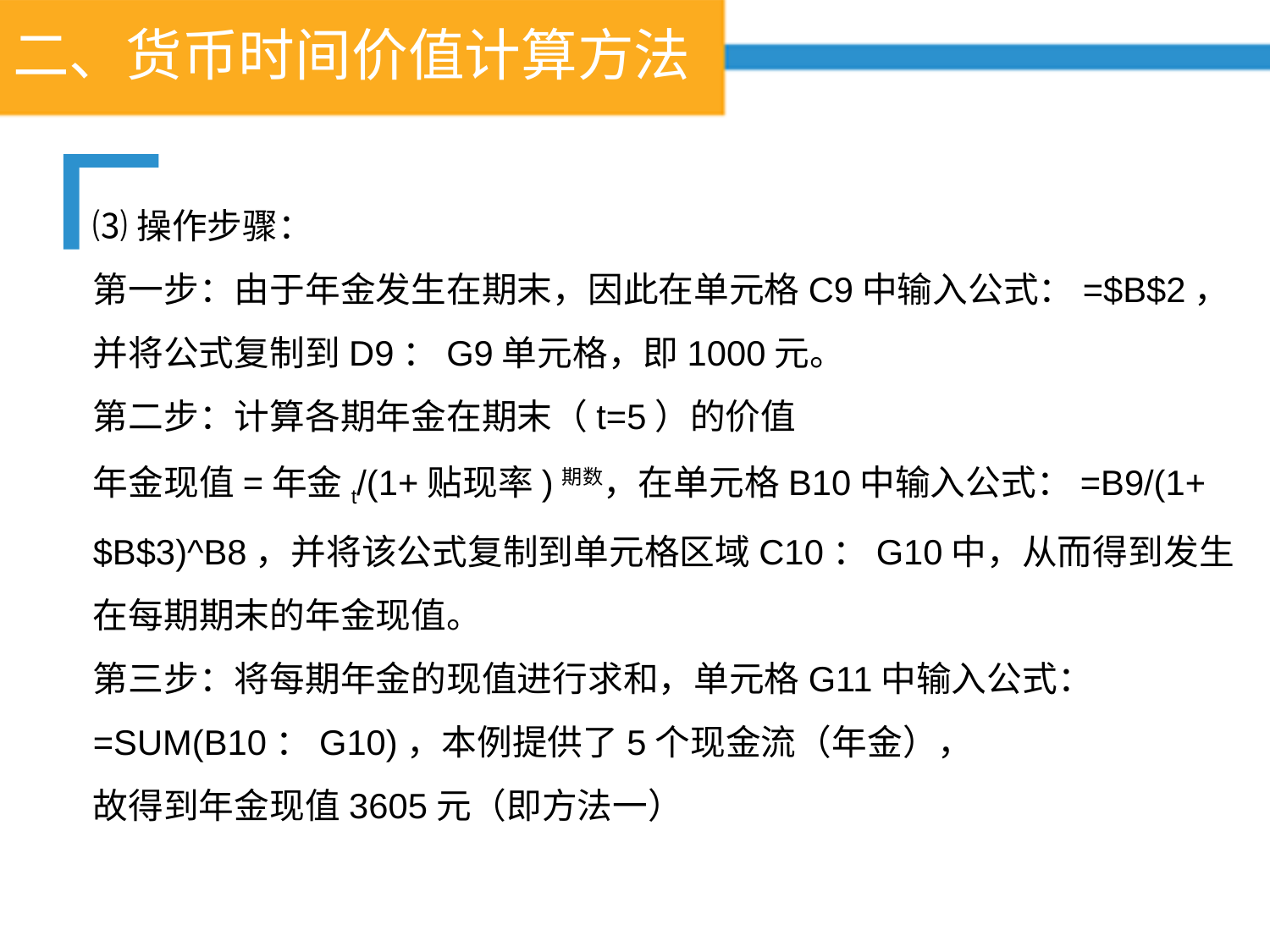

# 二、货币时间价值计算方法

⑶操作步骤：
第一步：由于年金发生在期末，因此在单元格C9中输入公式：=$B$2，并将公式复制到D9：G9单元格，即1000元。
第二步：计算各期年金在期末（t=5）的价值
年金现值=年金t/(1+贴现率)期数，在单元格B10中输入公式：=B9/(1+$B$3)^B8，并将该公式复制到单元格区域C10：G10中，从而得到发生在每期期末的年金现值。
第三步：将每期年金的现值进行求和，单元格G11中输入公式：=SUM(B10：G10)，本例提供了5个现金流（年金），
故得到年金现值3605元（即方法一）